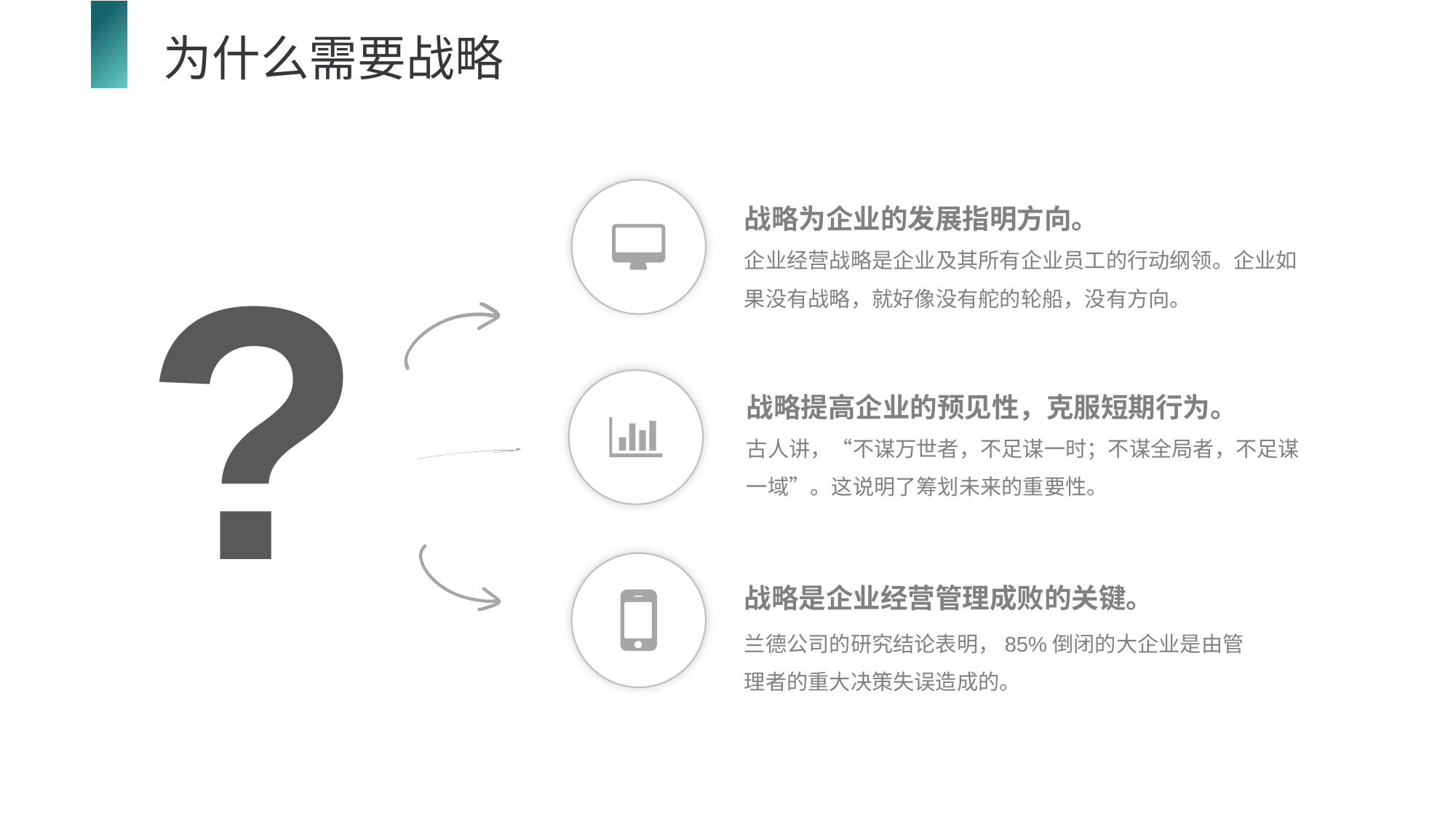

为什么需要战略

战略为企业的发展指明方向。
企业经营战略是企业及其所有企业员工的行动纲领。企业如果没有战略，就好像没有舵的轮船，没有方向。

?

战略提高企业的预见性，克服短期行为。
古人讲，“不谋万世者，不足谋一时；不谋全局者，不足谋一域”。这说明了筹划未来的重要性。

战略是企业经营管理成败的关键。
兰德公司的研究结论表明，85%倒闭的大企业是由管理者的重大决策失误造成的。